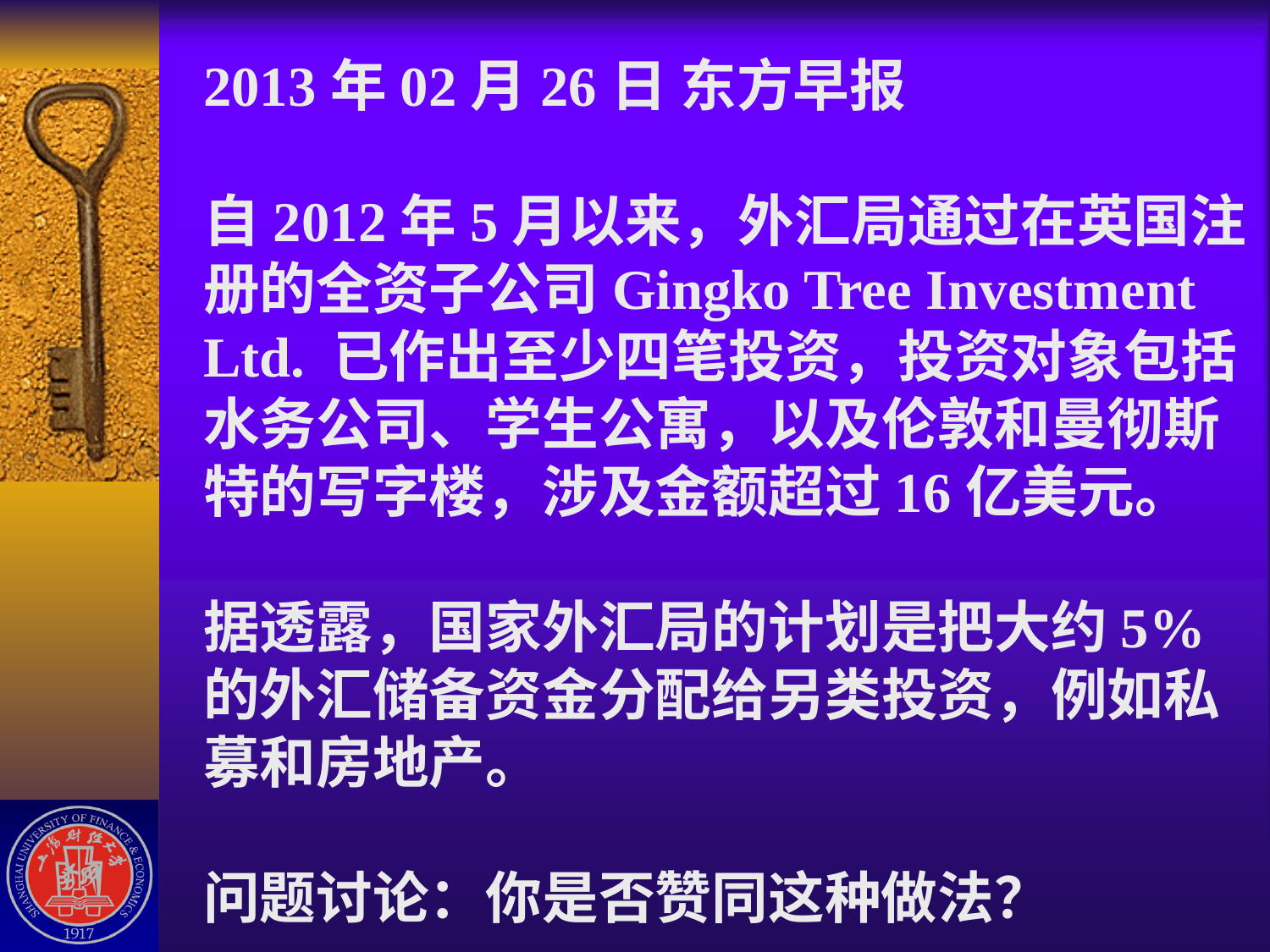

# 2013年02月26日 东方早报 自2012年5月以来，外汇局通过在英国注册的全资子公司Gingko Tree Investment Ltd. 已作出至少四笔投资，投资对象包括水务公司、学生公寓，以及伦敦和曼彻斯特的写字楼，涉及金额超过16亿美元。 据透露，国家外汇局的计划是把大约5%的外汇储备资金分配给另类投资，例如私募和房地产。 问题讨论：你是否赞同这种做法？